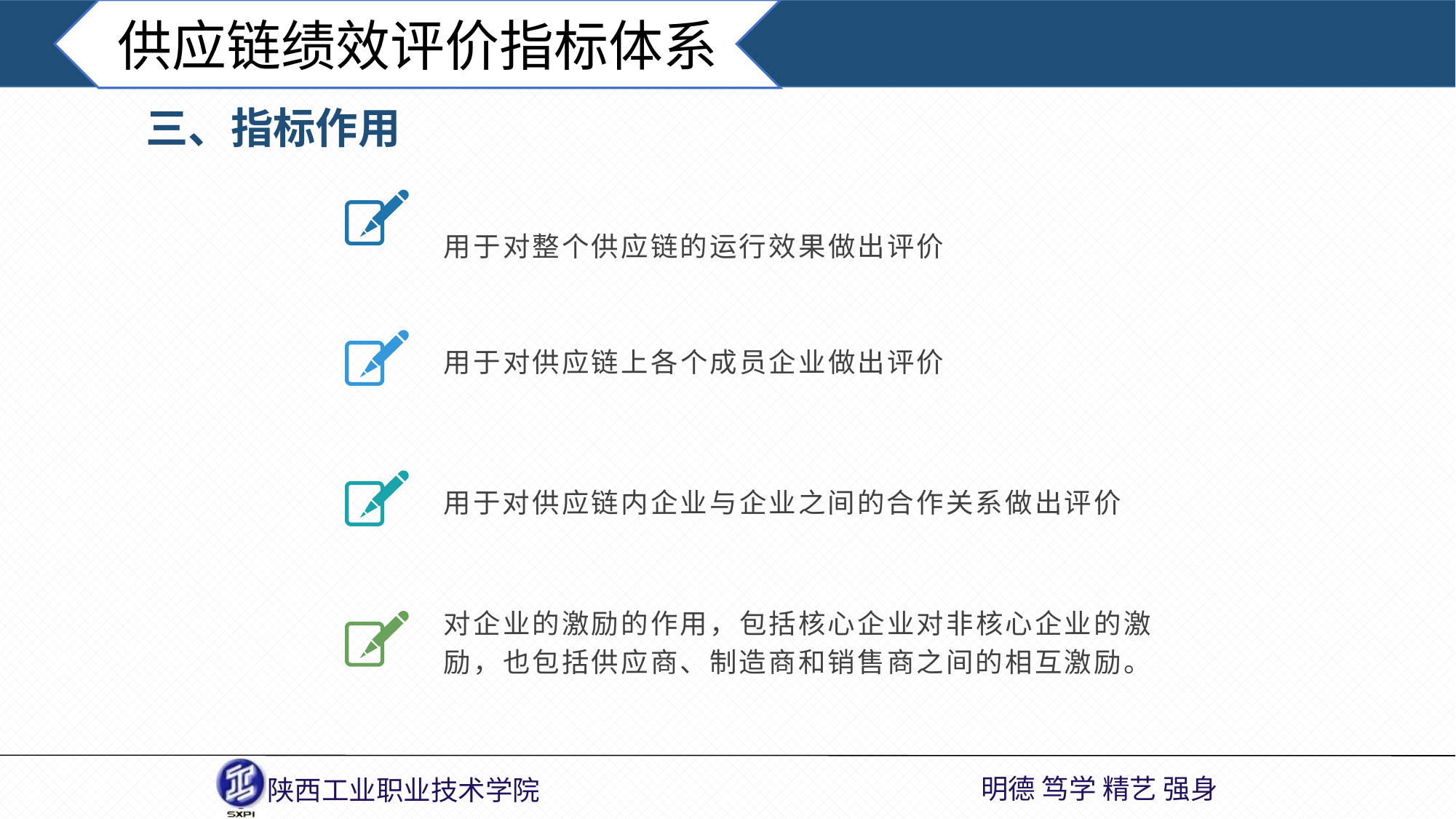

供应链绩效评价指标体系
三、指标作用
用于对整个供应链的运行效果做出评价

用于对供应链上各个成员企业做出评价

用于对供应链内企业与企业之间的合作关系做出评价

对企业的激励的作用，包括核心企业对非核心企业的激励，也包括供应商、制造商和销售商之间的相互激励。